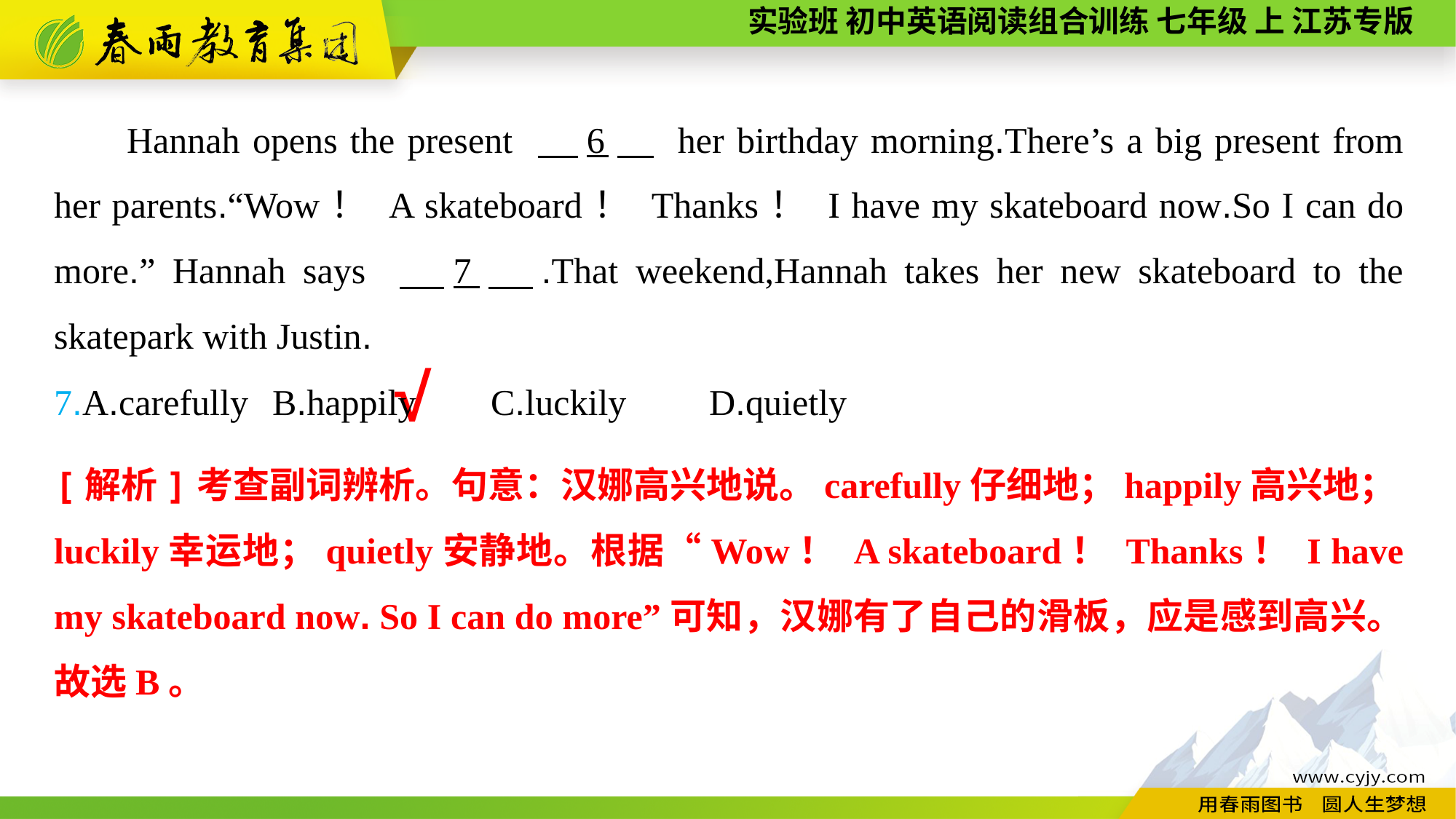

Hannah opens the present 　6　 her birthday morning.There’s a big present from her parents.“Wow！ A skateboard！ Thanks！ I have my skateboard now.So I can do more.” Hannah says 　7　.That weekend,Hannah takes her new skateboard to the skatepark with Justin.
7.A.carefully	B.happily	C.luckily	D.quietly
√
[解析]考查副词辨析。句意：汉娜高兴地说。carefully仔细地；happily高兴地；luckily幸运地；quietly安静地。根据“Wow！ A skateboard！ Thanks！ I have my skateboard now. So I can do more”可知，汉娜有了自己的滑板，应是感到高兴。故选B。